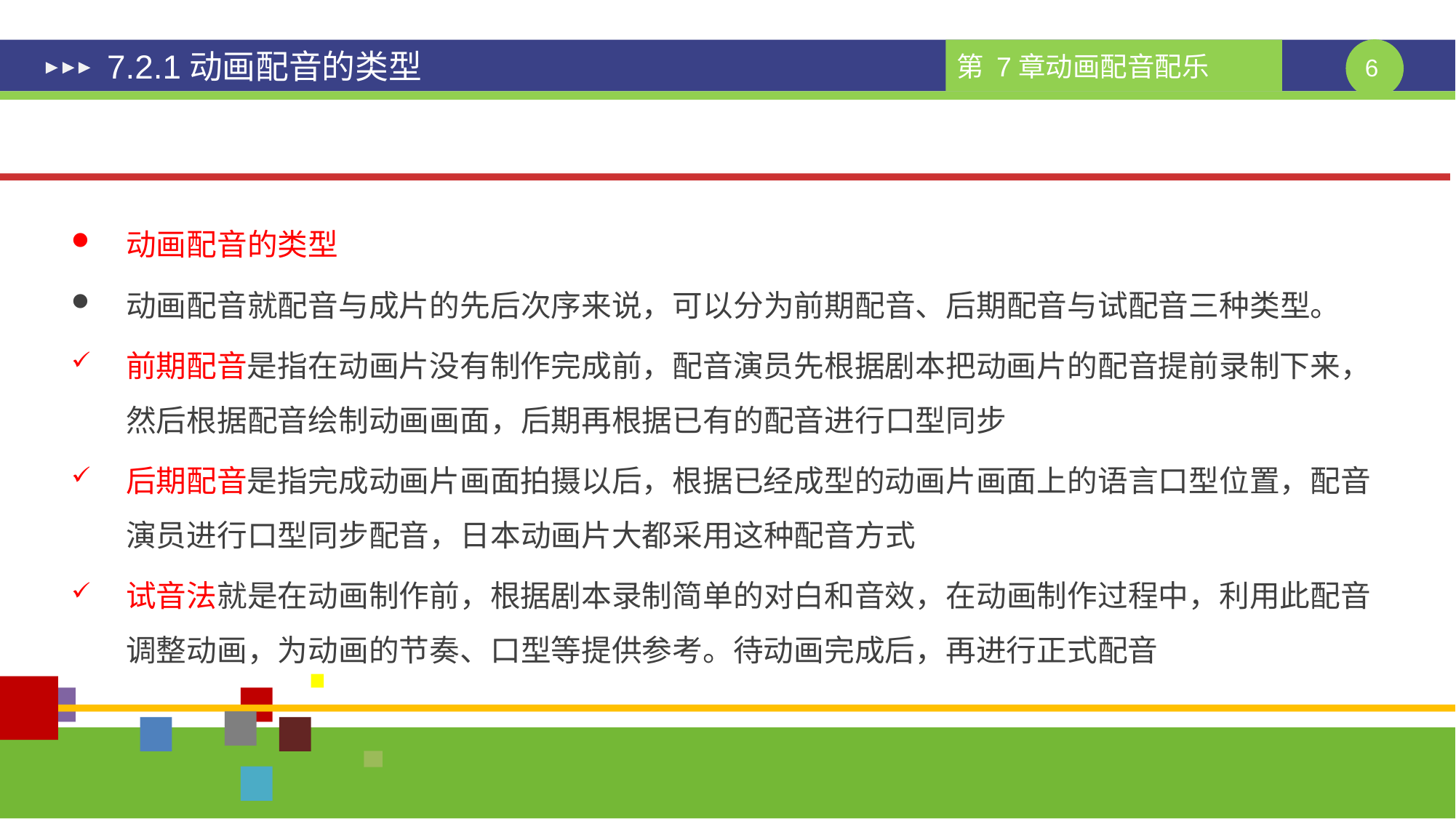

# 7.2.1动画配音的类型

动画配音的类型
动画配音就配音与成片的先后次序来说，可以分为前期配音、后期配音与试配音三种类型。
前期配音是指在动画片没有制作完成前，配音演员先根据剧本把动画片的配音提前录制下来，然后根据配音绘制动画画面，后期再根据已有的配音进行口型同步
后期配音是指完成动画片画面拍摄以后，根据已经成型的动画片画面上的语言口型位置，配音演员进行口型同步配音，日本动画片大都采用这种配音方式
试音法就是在动画制作前，根据剧本录制简单的对白和音效，在动画制作过程中，利用此配音调整动画，为动画的节奏、口型等提供参考。待动画完成后，再进行正式配音